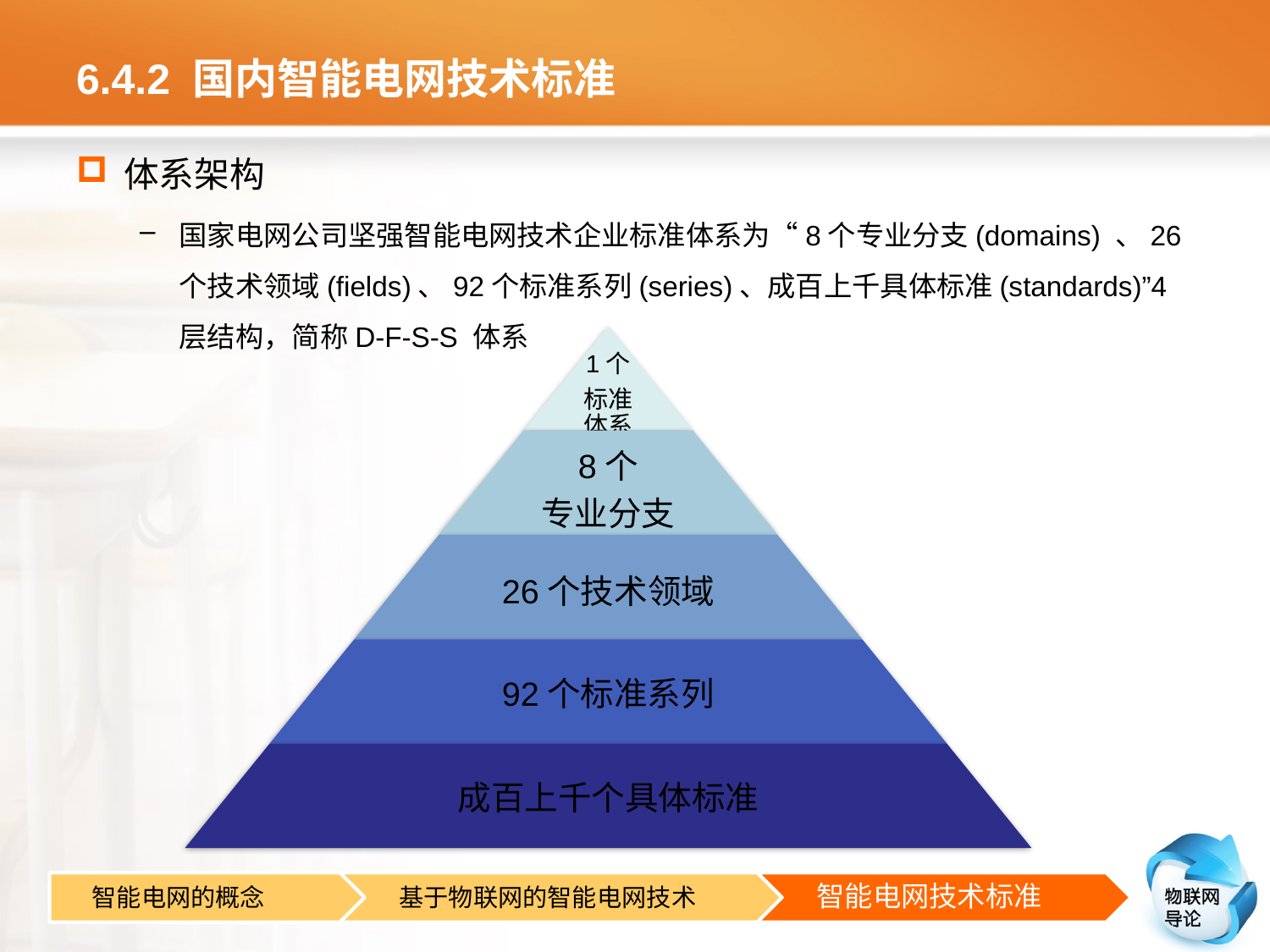

# 6.4.2 国内智能电网技术标准
体系架构
国家电网公司坚强智能电网技术企业标准体系为“8个专业分支(domains) 、26个技术领域(fields)、92个标准系列(series)、成百上千具体标准(standards)”4 层结构，简称D-F-S-S 体系
1个
标准体系
8个
专业分支
26个技术领域
92个标准系列
成百上千个具体标准